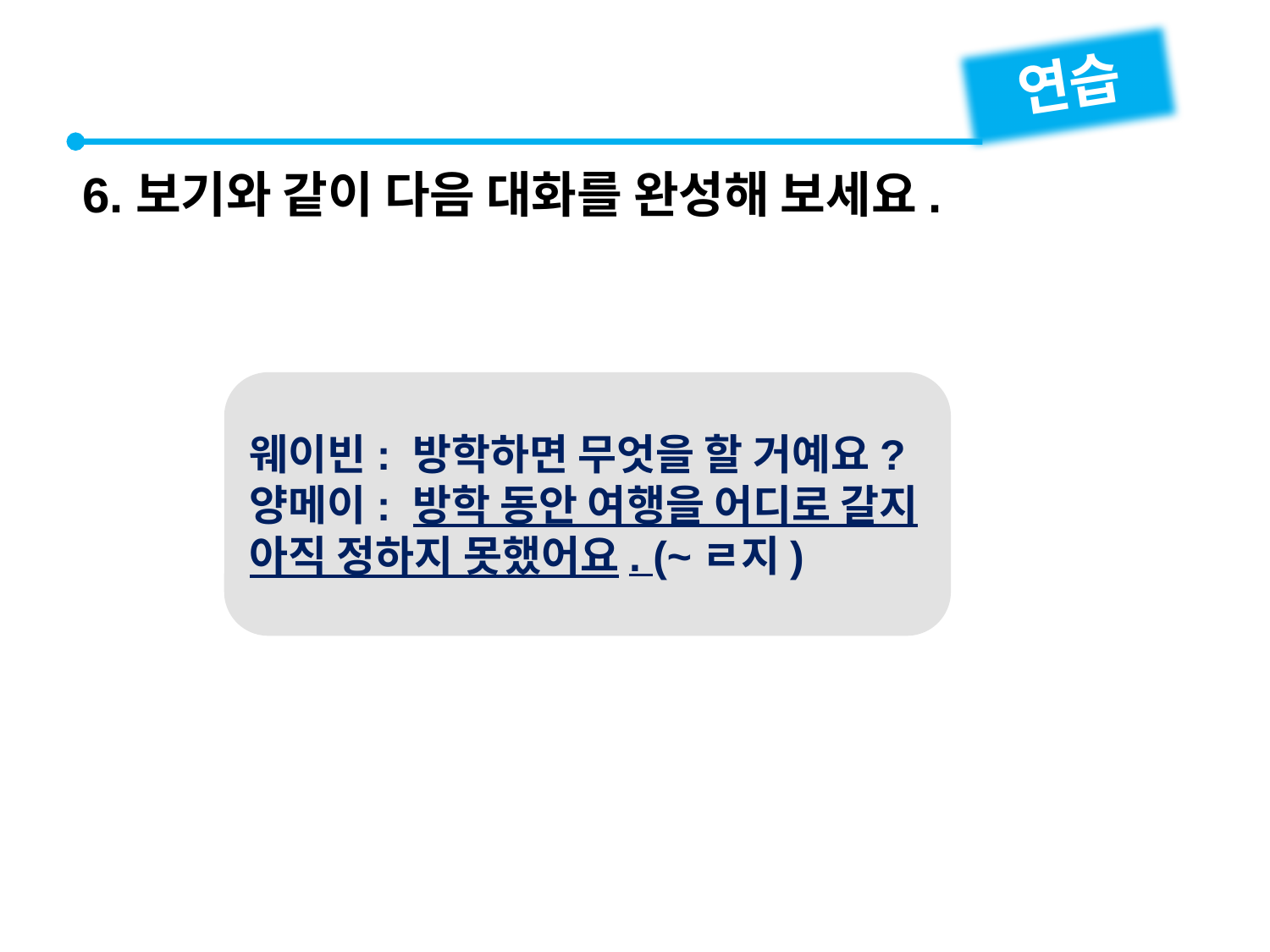

연습
6.보기와 같이 다음 대화를 완성해 보세요.
웨이빈: 방학하면 무엇을 할 거예요?
양메이: 방학 동안 여행을 어디로 갈지 아직 정하지 못했어요. (~ㄹ지)